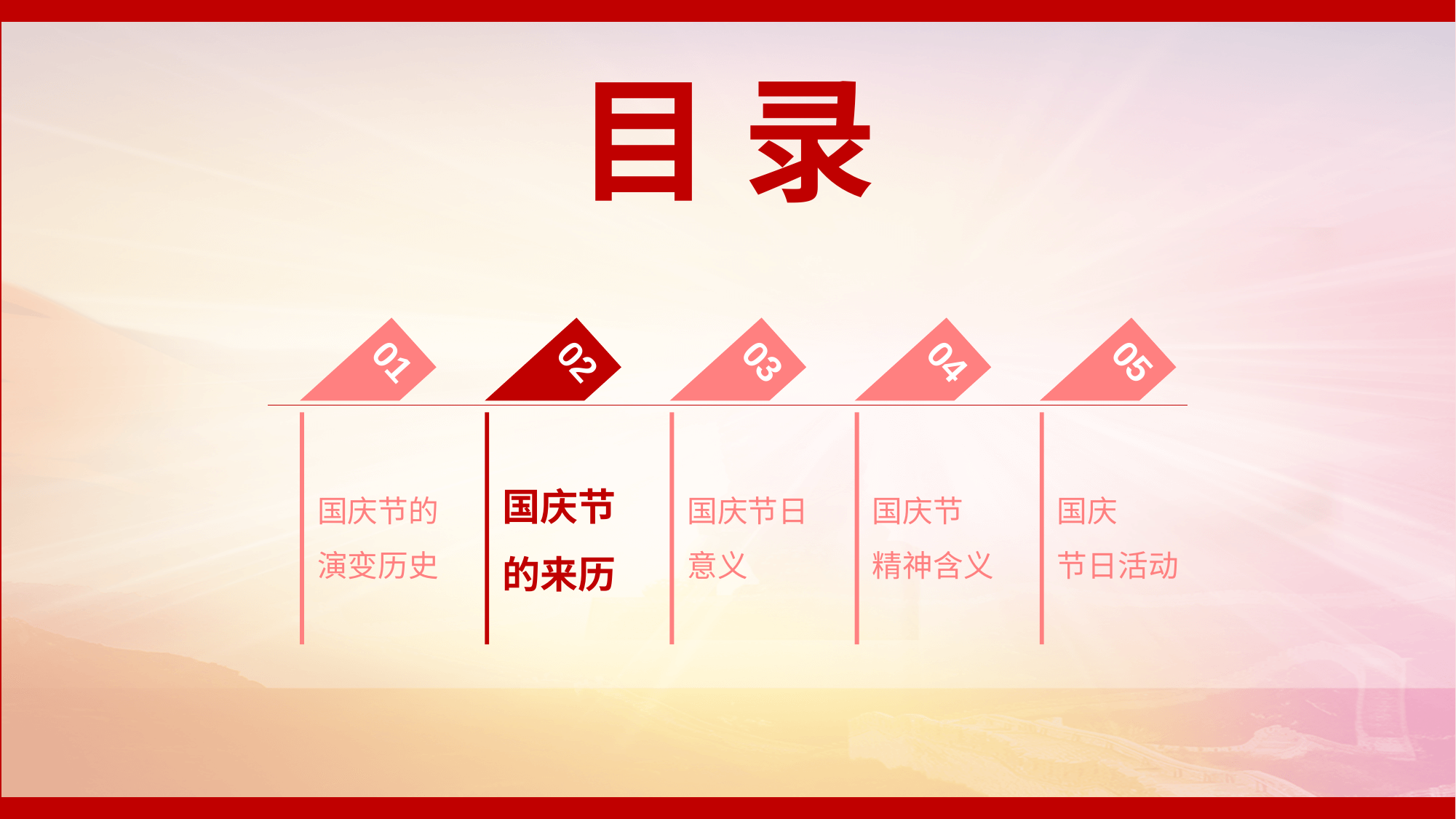

# 目 录
01
02
03
04
05

国庆节的
演变历史

国庆节的来历

国庆节日
意义

国庆节
精神含义

国庆
节日活动